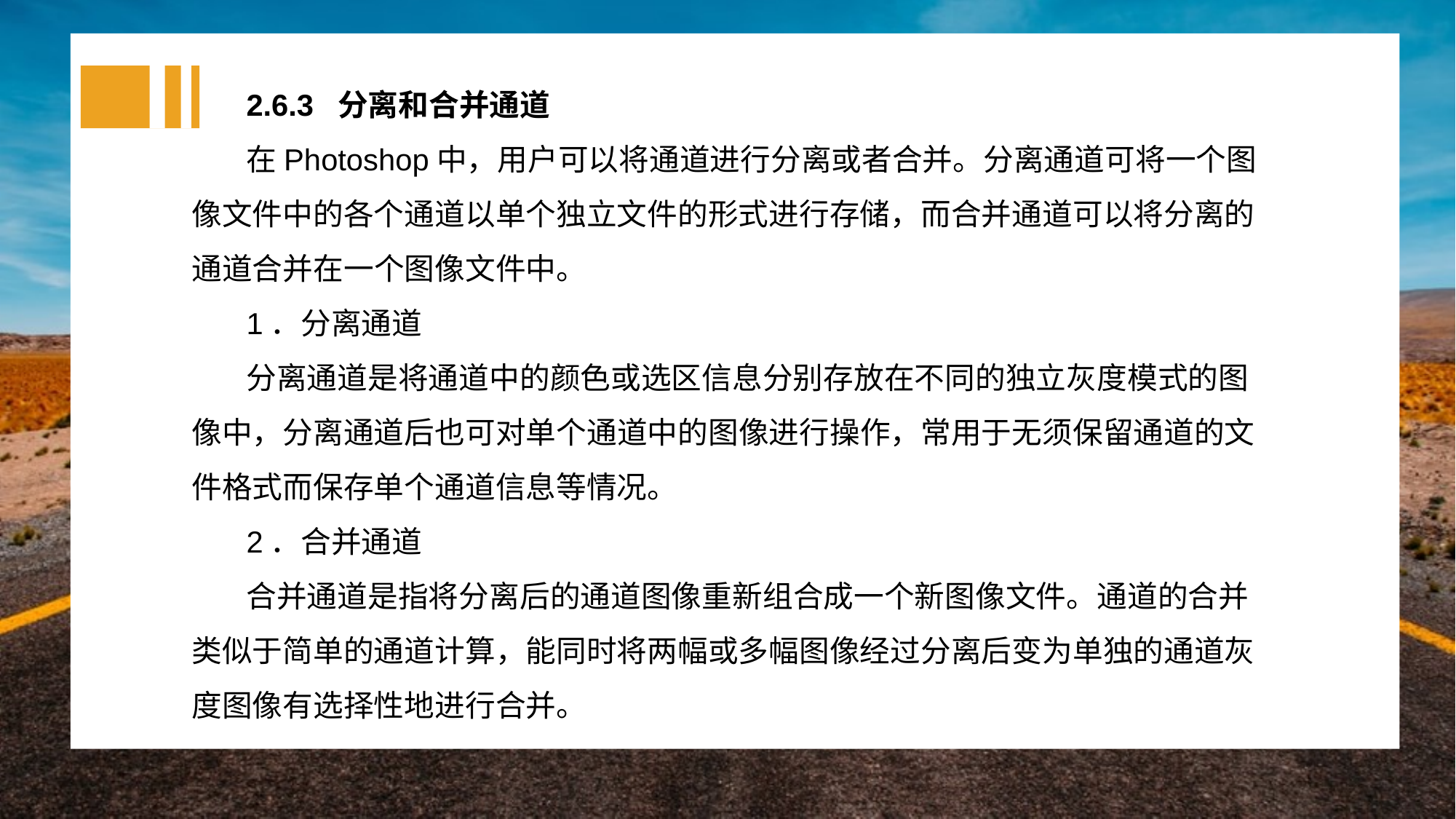

2.6.3  分离和合并通道
在Photoshop中，用户可以将通道进行分离或者合并。分离通道可将一个图像文件中的各个通道以单个独立文件的形式进行存储，而合并通道可以将分离的通道合并在一个图像文件中。
1．分离通道
分离通道是将通道中的颜色或选区信息分别存放在不同的独立灰度模式的图像中，分离通道后也可对单个通道中的图像进行操作，常用于无须保留通道的文件格式而保存单个通道信息等情况。
2．合并通道
合并通道是指将分离后的通道图像重新组合成一个新图像文件。通道的合并类似于简单的通道计算，能同时将两幅或多幅图像经过分离后变为单独的通道灰度图像有选择性地进行合并。